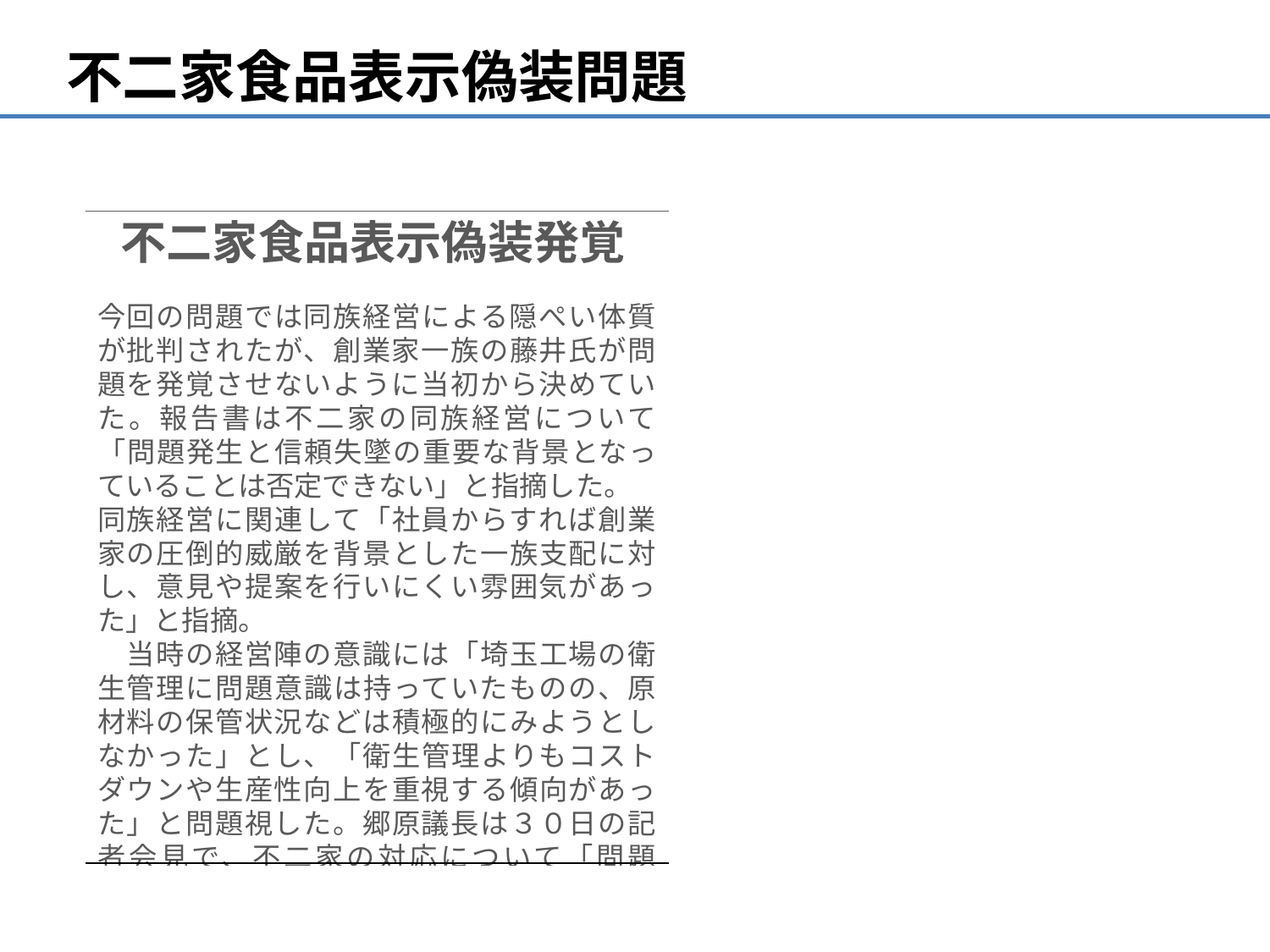

不二家食品表示偽装問題

 不二家食品表示偽装発覚

今回の問題では同族経営による隠ぺい体質が批判されたが、創業家一族の藤井氏が問題を発覚させないように当初から決めていた。報告書は不二家の同族経営について「問題発生と信頼失墜の重要な背景となっていることは否定できない」と指摘した。
同族経営に関連して「社員からすれば創業家の圧倒的威厳を背景とした一族支配に対し、意見や提案を行いにくい雰囲気があった」と指摘。
　当時の経営陣の意識には「埼玉工場の衛生管理に問題意識は持っていたものの、原材料の保管状況などは積極的にみようとしなかった」とし、「衛生管理よりもコストダウンや生産性向上を重視する傾向があった」と問題視した。郷原議長は３０日の記者会見で、不二家の対応について「問題た」